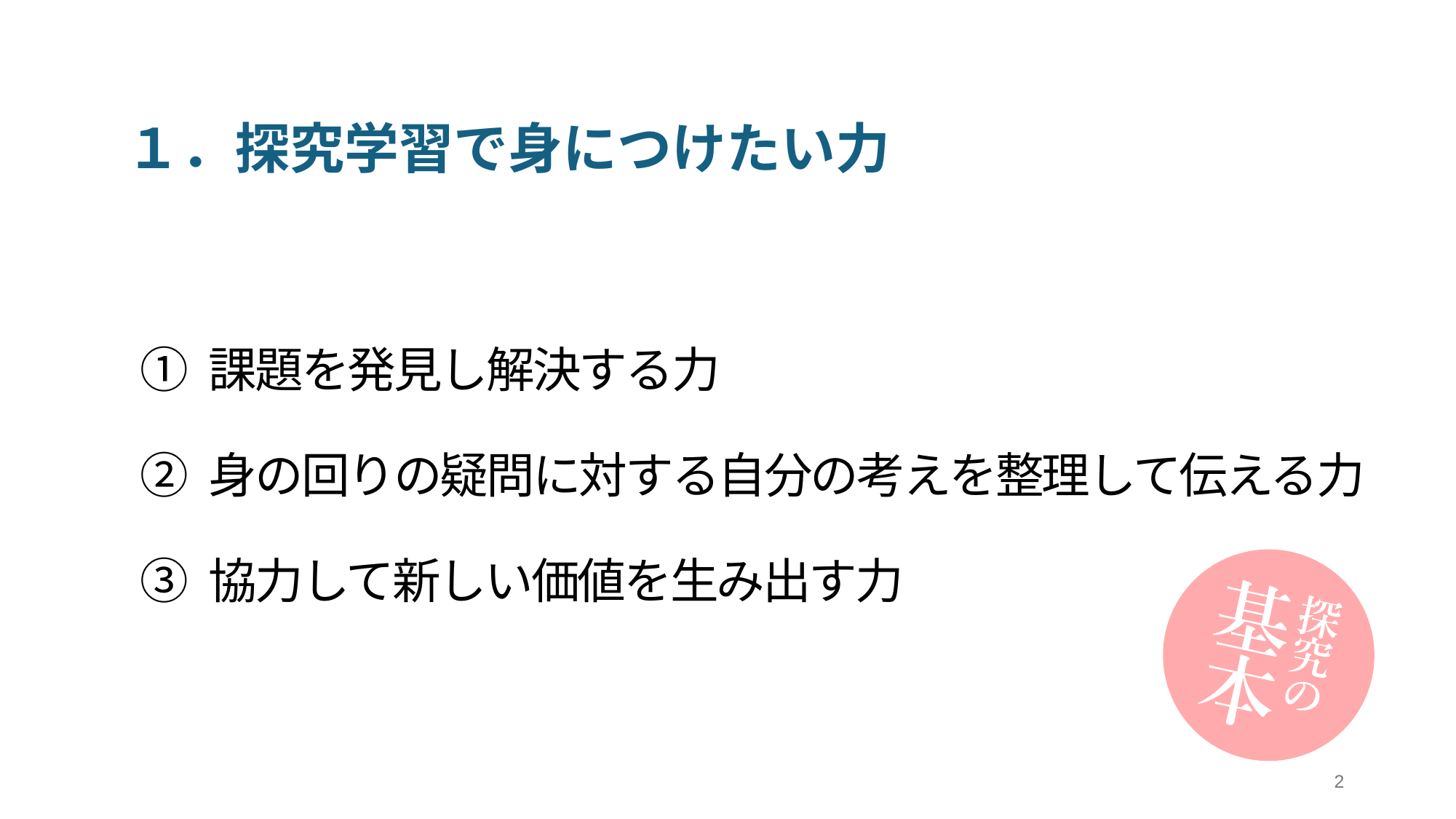

１．探究学習で身につけたい力
① 課題を発見し解決する力
② 身の回りの疑問に対する自分の考えを整理して伝える力
③ 協力して新しい価値を生み出す力

2